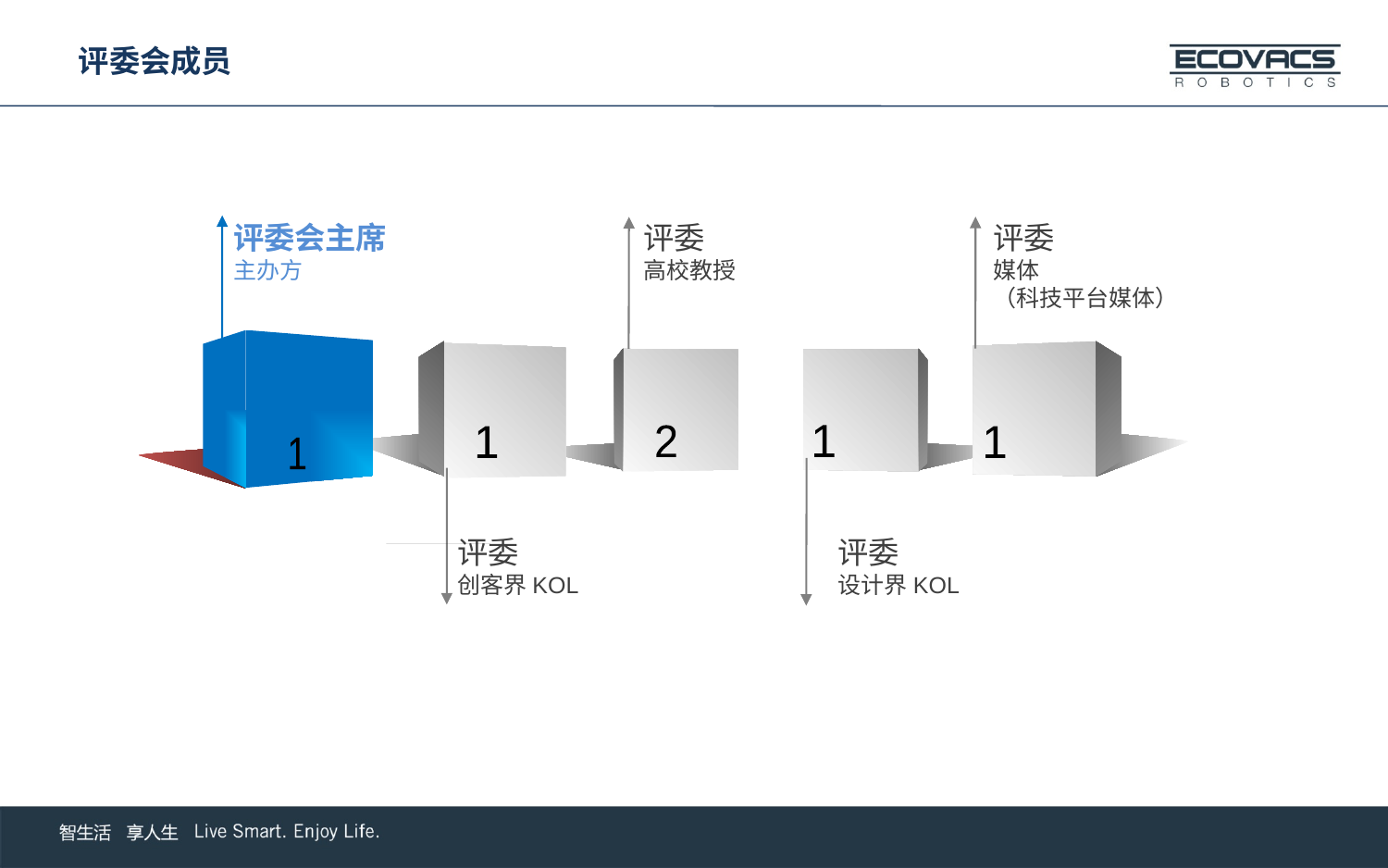

评委会成员
评委会主席
主办方
评委
高校教授
评委
媒体
（科技平台媒体）

2
1
1
1

1

评委
创客界KOL
评委
设计界KOL